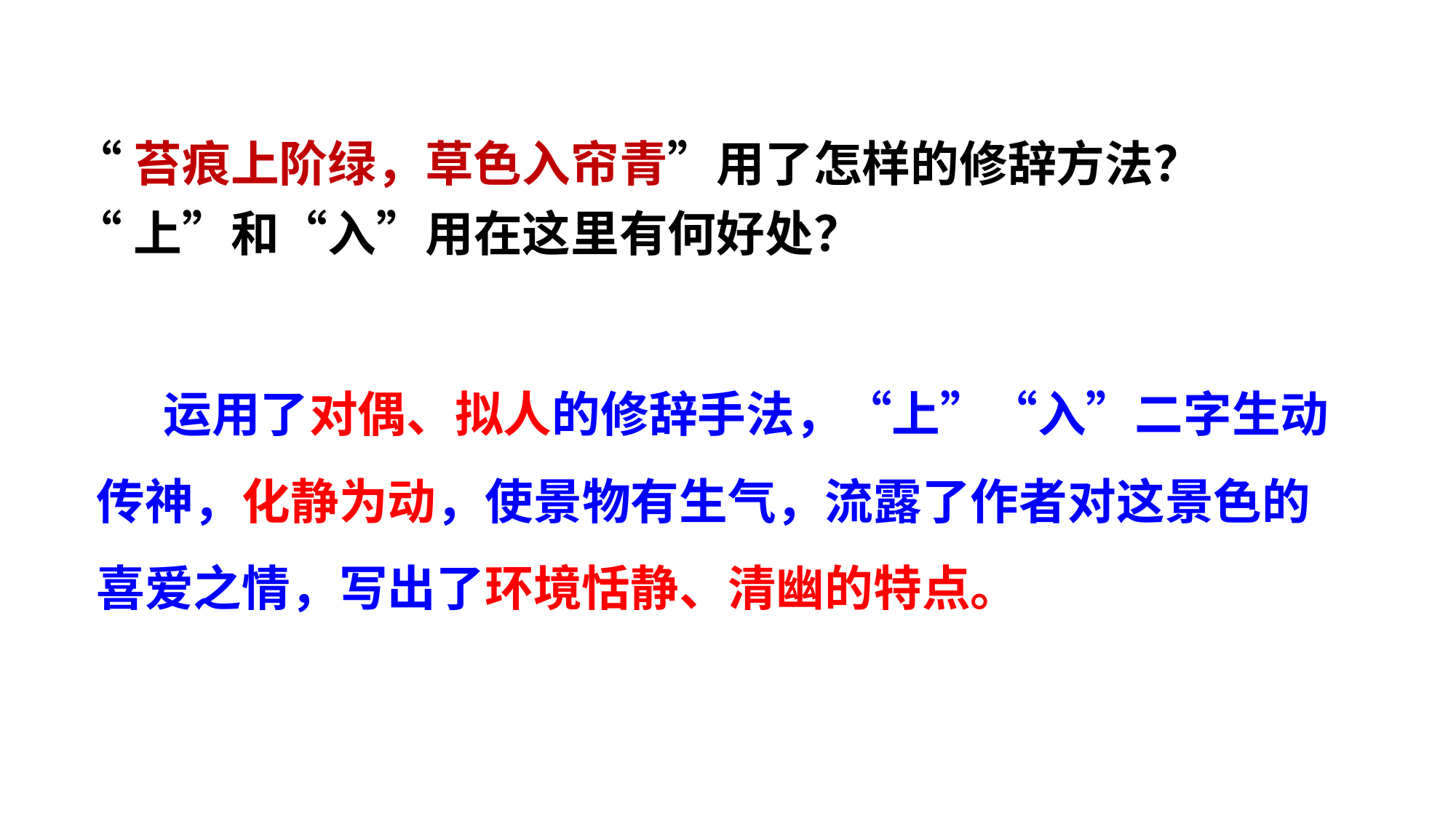

“苔痕上阶绿，草色入帘青”用了怎样的修辞方法？
“上”和“入”用在这里有何好处？
     运用了对偶、拟人的修辞手法，“上”“入”二字生动传神，化静为动，使景物有生气，流露了作者对这景色的喜爱之情，写出了环境恬静、清幽的特点。